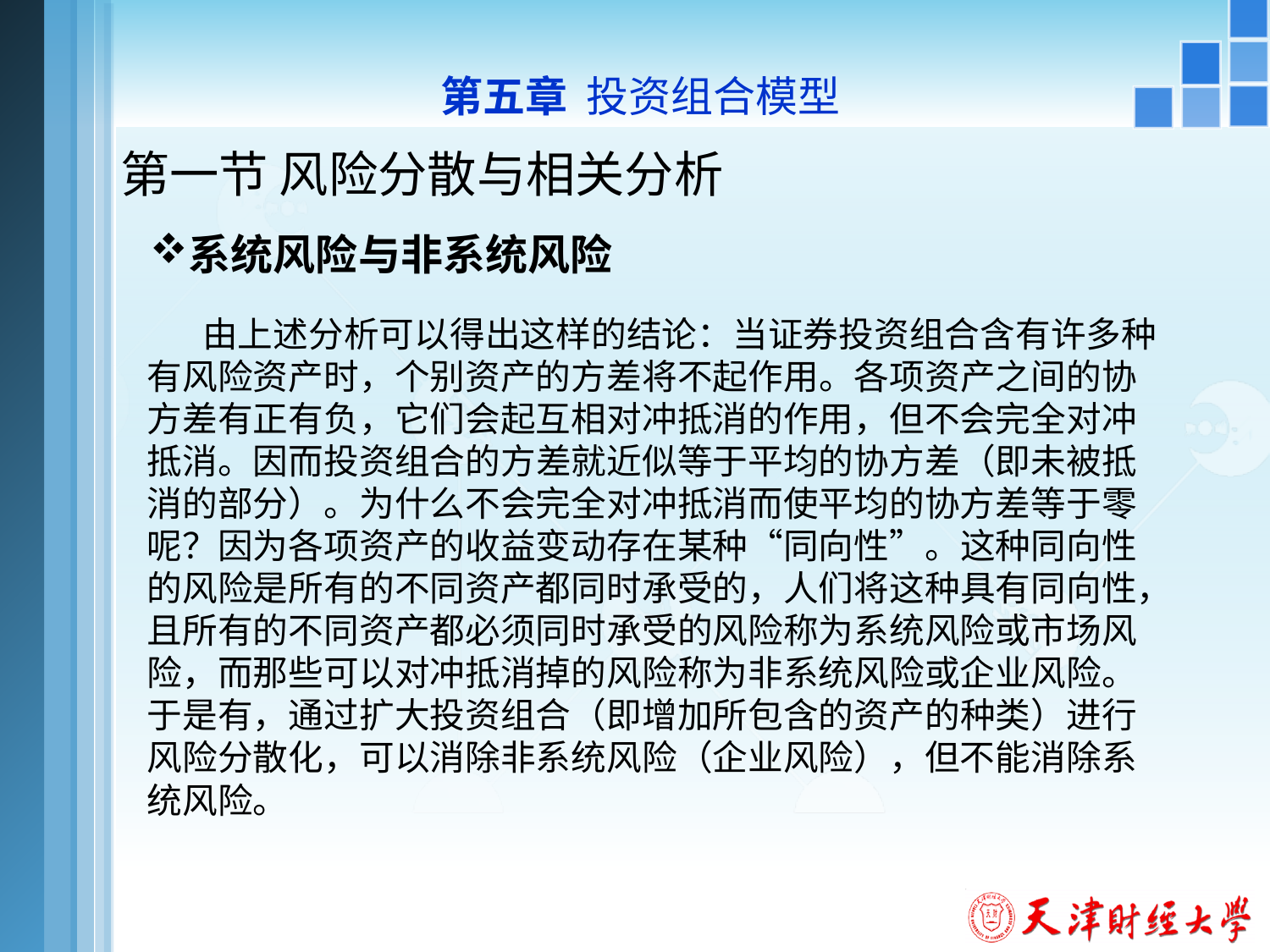

第五章  投资组合模型
# 第一节 风险分散与相关分析
系统风险与非系统风险
      由上述分析可以得出这样的结论：当证券投资组合含有许多种有风险资产时，个别资产的方差将不起作用。各项资产之间的协方差有正有负，它们会起互相对冲抵消的作用，但不会完全对冲抵消。因而投资组合的方差就近似等于平均的协方差（即未被抵消的部分）。为什么不会完全对冲抵消而使平均的协方差等于零呢？因为各项资产的收益变动存在某种“同向性”。这种同向性的风险是所有的不同资产都同时承受的，人们将这种具有同向性，且所有的不同资产都必须同时承受的风险称为系统风险或市场风险，而那些可以对冲抵消掉的风险称为非系统风险或企业风险。于是有，通过扩大投资组合（即增加所包含的资产的种类）进行风险分散化，可以消除非系统风险（企业风险），但不能消除系统风险。